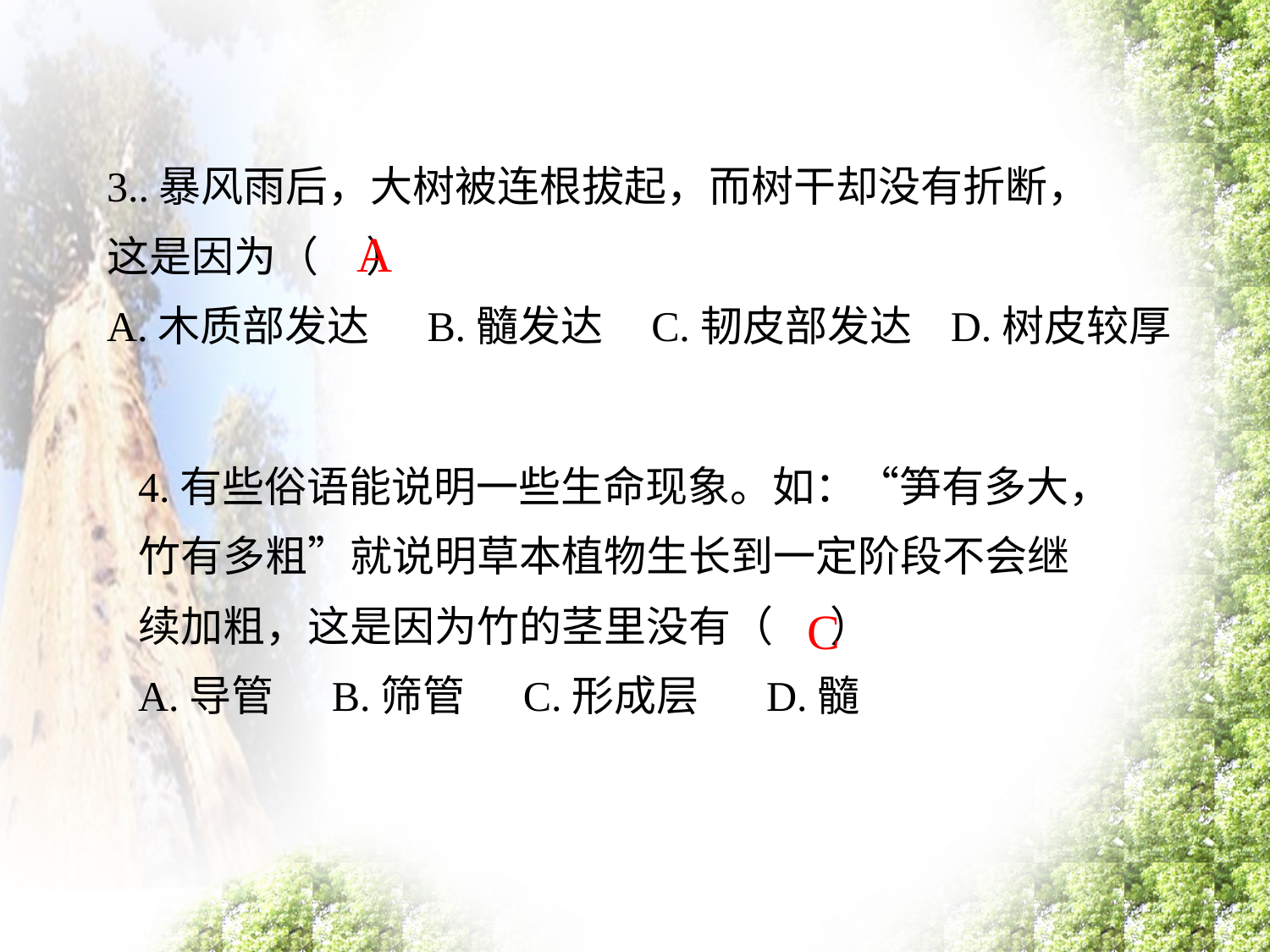

3..暴风雨后，大树被连根拔起，而树干却没有折断，

这是因为（     ）

A.木质部发达     B.髓发达    C.韧皮部发达   D.树皮较厚
A
4.有些俗语能说明一些生命现象。如：“笋有多大，

竹有多粗”就说明草本植物生长到一定阶段不会继

续加粗，这是因为竹的茎里没有（      ）

A.导管     B.筛管     C.形成层      D.髓
C